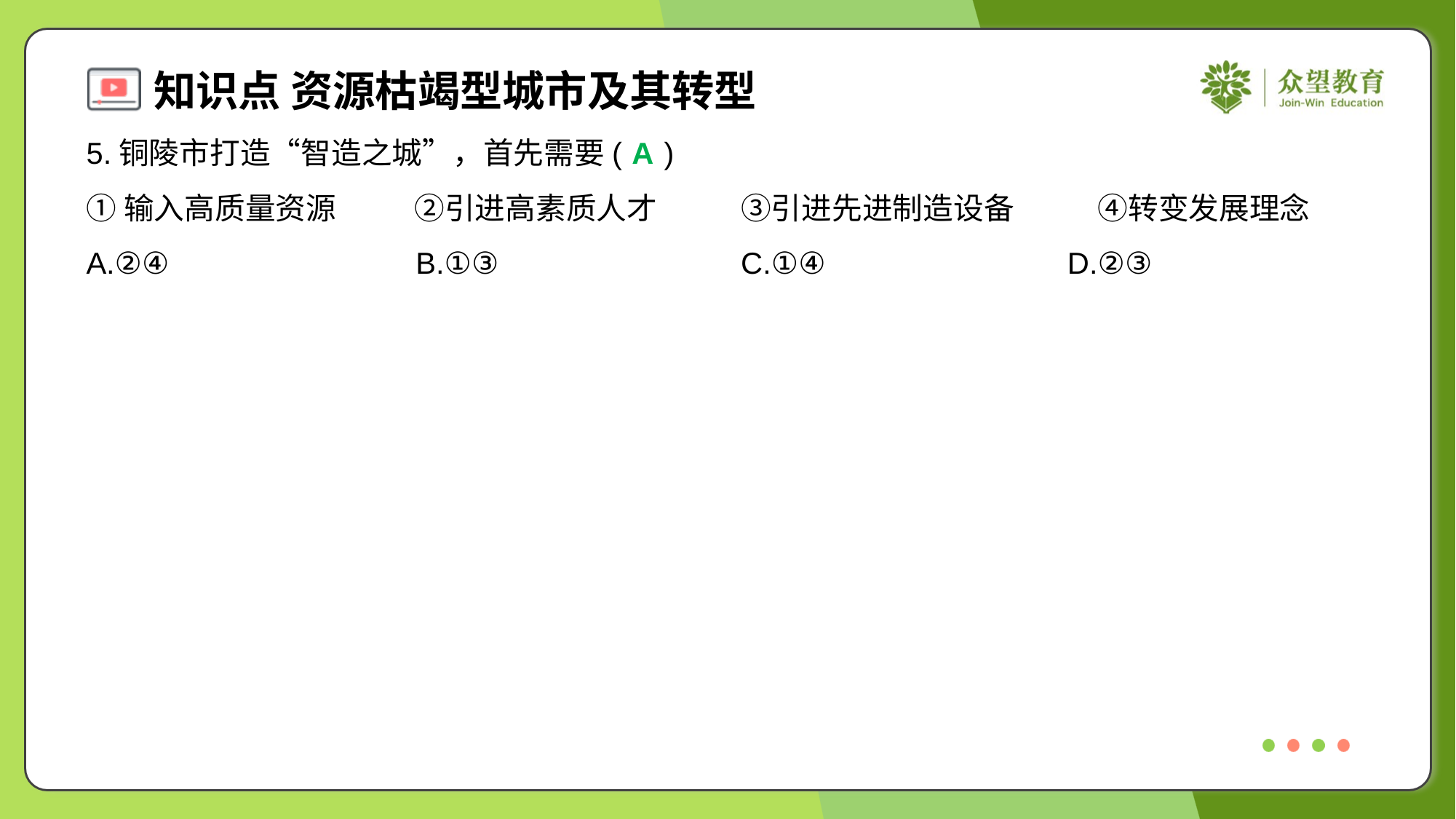

5.铜陵市打造“智造之城”，首先需要(     )
A
①输入高质量资源	②引进高素质人才	③引进先进制造设备	④转变发展理念
A.②④	B.①③	C.①④	D.②③